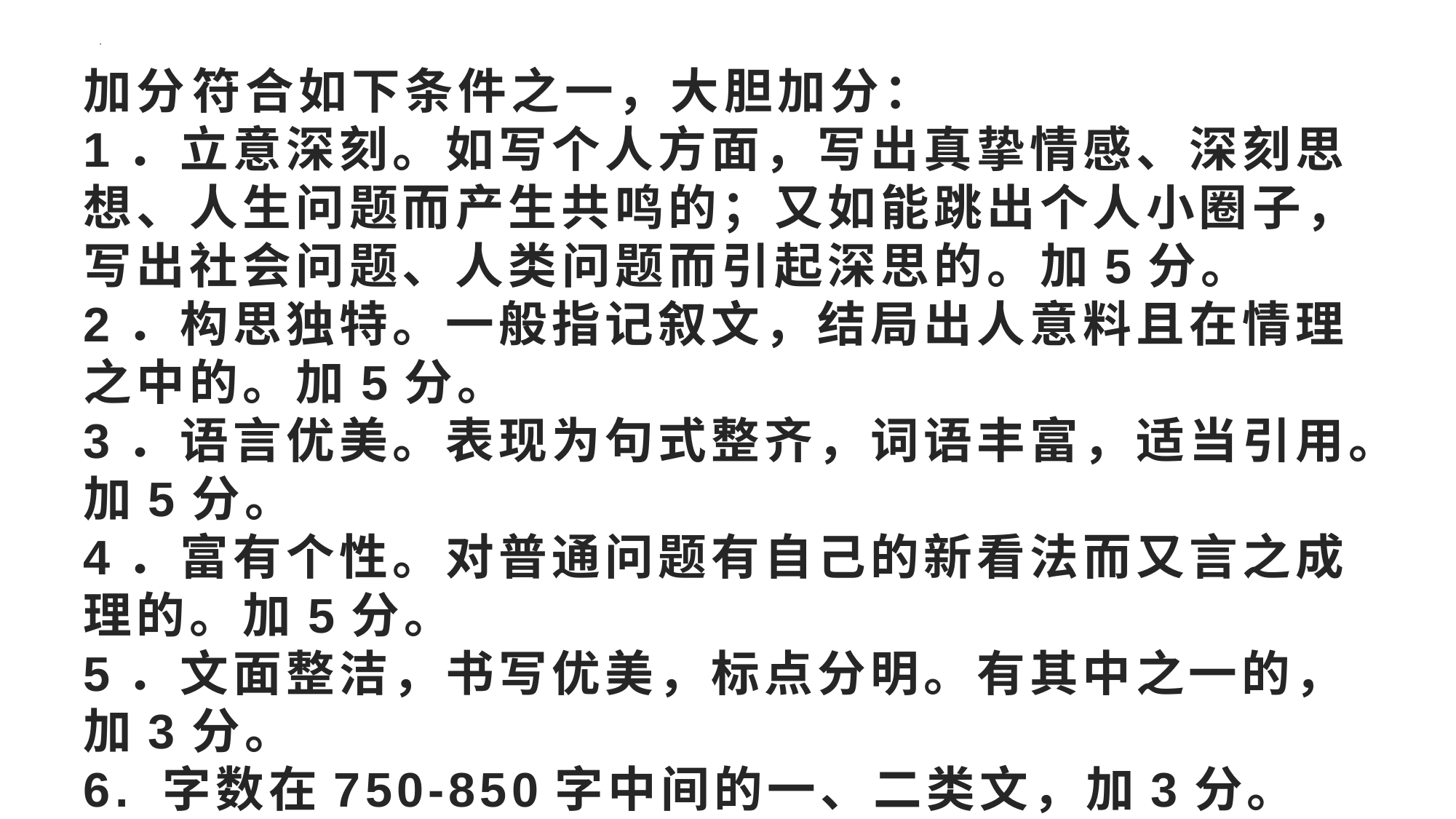

# 加分	符合如下条件之一，大胆加分： 1．立意深刻。如写个人方面，写出真挚情感、深刻思想、人生问题而产生共鸣的；又如能跳出个人小圈子，写出社会问题、人类问题而引起深思的。加5分。 2．构思独特。一般指记叙文，结局出人意料且在情理之中的。加5分。 3．语言优美。表现为句式整齐，词语丰富，适当引用。加5分。 4．富有个性。对普通问题有自己的新看法而又言之成理的。加5分。 5．文面整洁，书写优美，标点分明。有其中之一的，加3分。 6. 字数在750-850字中间的一、二类文，加3分。